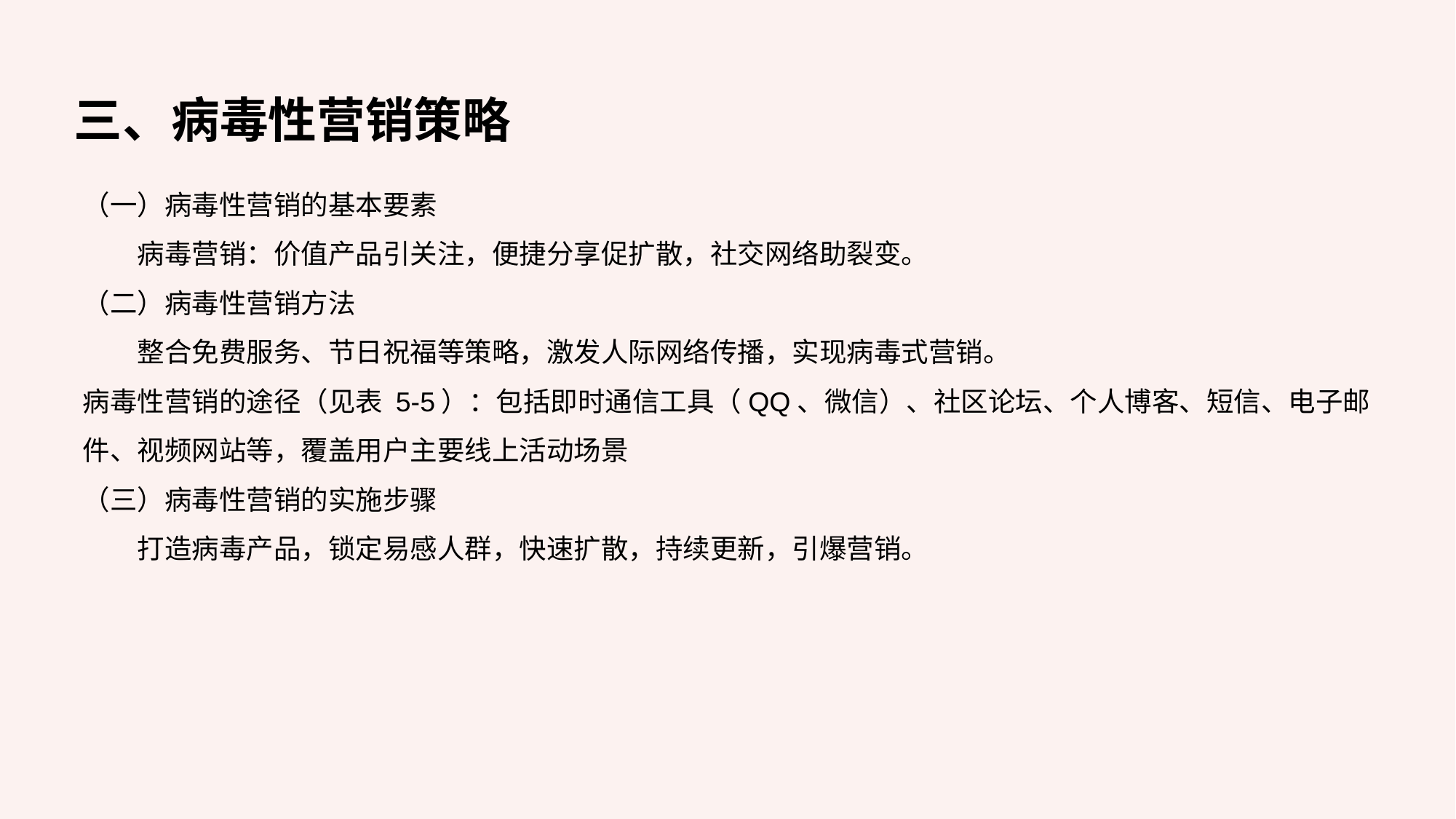

三、病毒性营销策略
（一）病毒性营销的基本要素
病毒营销：价值产品引关注，便捷分享促扩散，社交网络助裂变。
（二）病毒性营销方法
整合免费服务、节日祝福等策略，激发人际网络传播，实现病毒式营销。
病毒性营销的途径（见表 5-5）：包括即时通信工具（QQ、微信）、社区论坛、个人博客、短信、电子邮件、视频网站等，覆盖用户主要线上活动场景
（三）病毒性营销的实施步骤
打造病毒产品，锁定易感人群，快速扩散，持续更新，引爆营销。